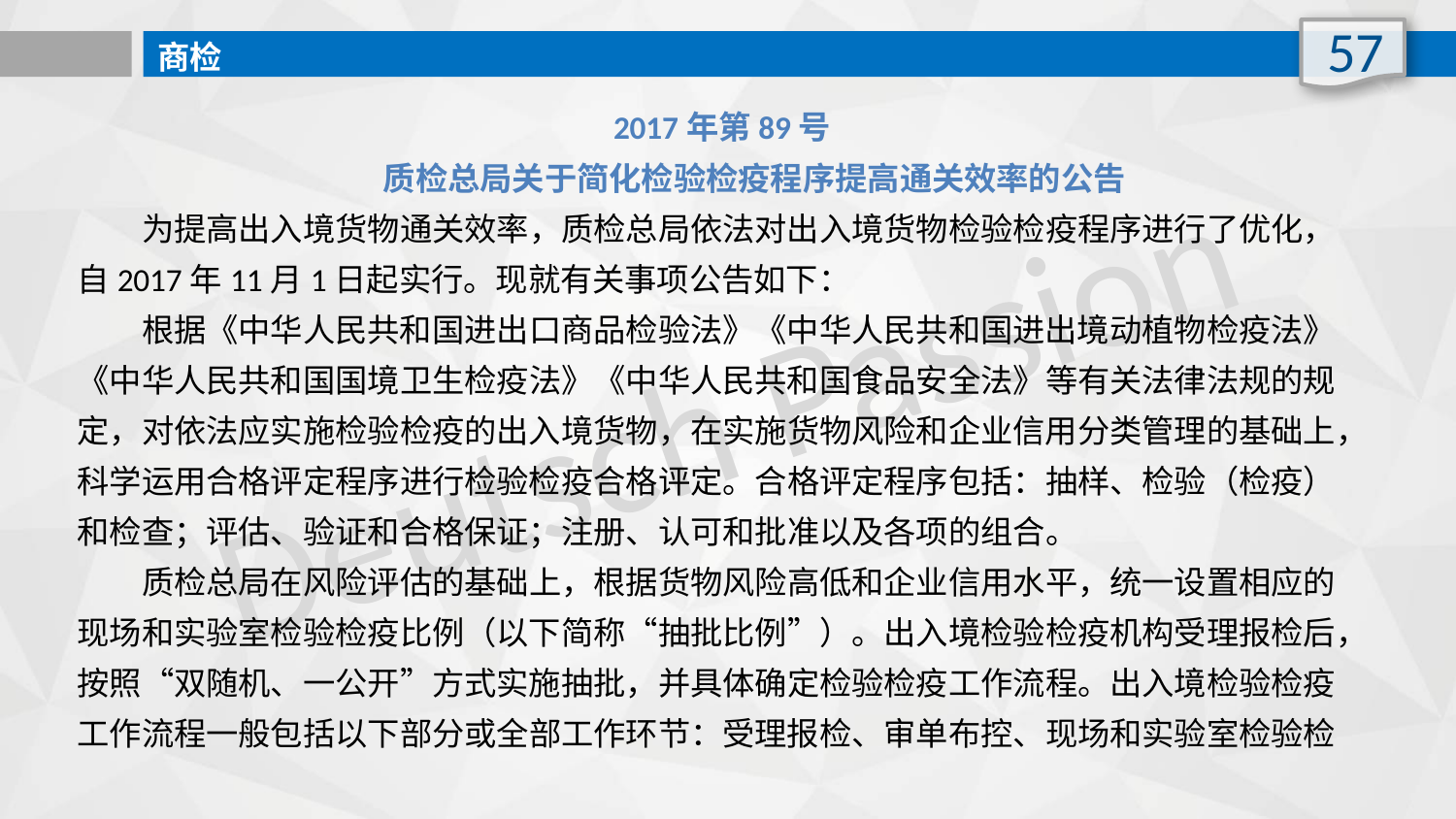

57

商检

2017年第89号
　　质检总局关于简化检验检疫程序提高通关效率的公告
　　为提高出入境货物通关效率，质检总局依法对出入境货物检验检疫程序进行了优化，自2017年11月1日起实行。现就有关事项公告如下：
　　根据《中华人民共和国进出口商品检验法》《中华人民共和国进出境动植物检疫法》《中华人民共和国国境卫生检疫法》《中华人民共和国食品安全法》等有关法律法规的规定，对依法应实施检验检疫的出入境货物，在实施货物风险和企业信用分类管理的基础上，科学运用合格评定程序进行检验检疫合格评定。合格评定程序包括：抽样、检验（检疫）和检查；评估、验证和合格保证；注册、认可和批准以及各项的组合。
　　质检总局在风险评估的基础上，根据货物风险高低和企业信用水平，统一设置相应的现场和实验室检验检疫比例（以下简称“抽批比例”）。出入境检验检疫机构受理报检后，按照“双随机、一公开”方式实施抽批，并具体确定检验检疫工作流程。出入境检验检疫工作流程一般包括以下部分或全部工作环节：受理报检、审单布控、现场和实验室检验检
Deutsch Passion